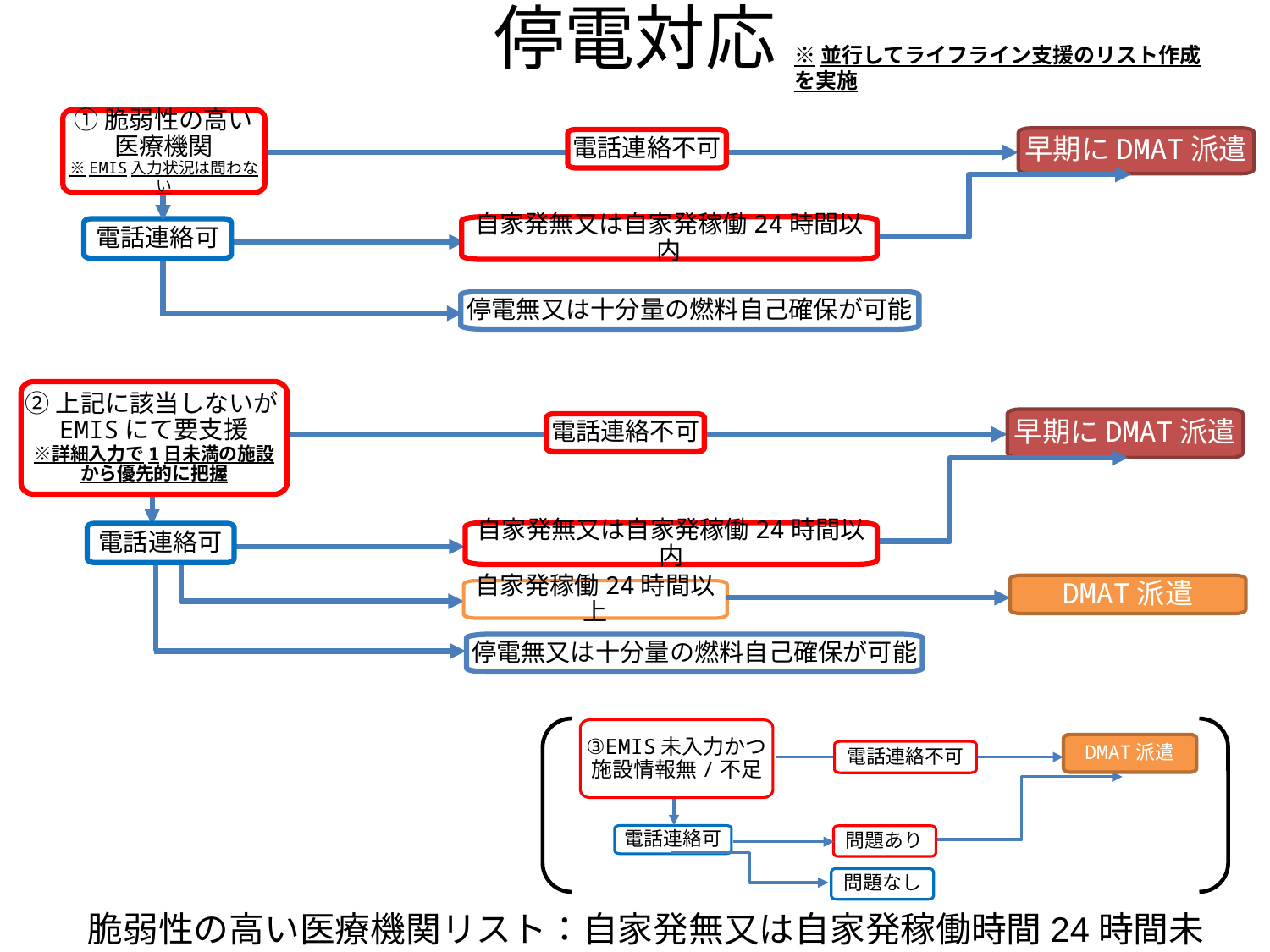

# 停電対応
※並行してライフライン支援のリスト作成を実施
①脆弱性の高い医療機関
※EMIS入力状況は問わない
早期にDMAT派遣
電話連絡不可
自家発無又は自家発稼働24時間以内
電話連絡可
停電無又は十分量の燃料自己確保が可能
②上記に該当しないがEMISにて要支援
※詳細入力で1日未満の施設から優先的に把握
早期にDMAT派遣
電話連絡不可
自家発無又は自家発稼働24時間以内
電話連絡可
DMAT派遣
自家発稼働24時間以上
停電無又は十分量の燃料自己確保が可能

③EMIS未入力かつ施設情報無/不足
DMAT派遣
電話連絡不可
電話連絡可
問題あり
問題なし
脆弱性の高い医療機関リスト：自家発無又は自家発稼働時間24時間未満